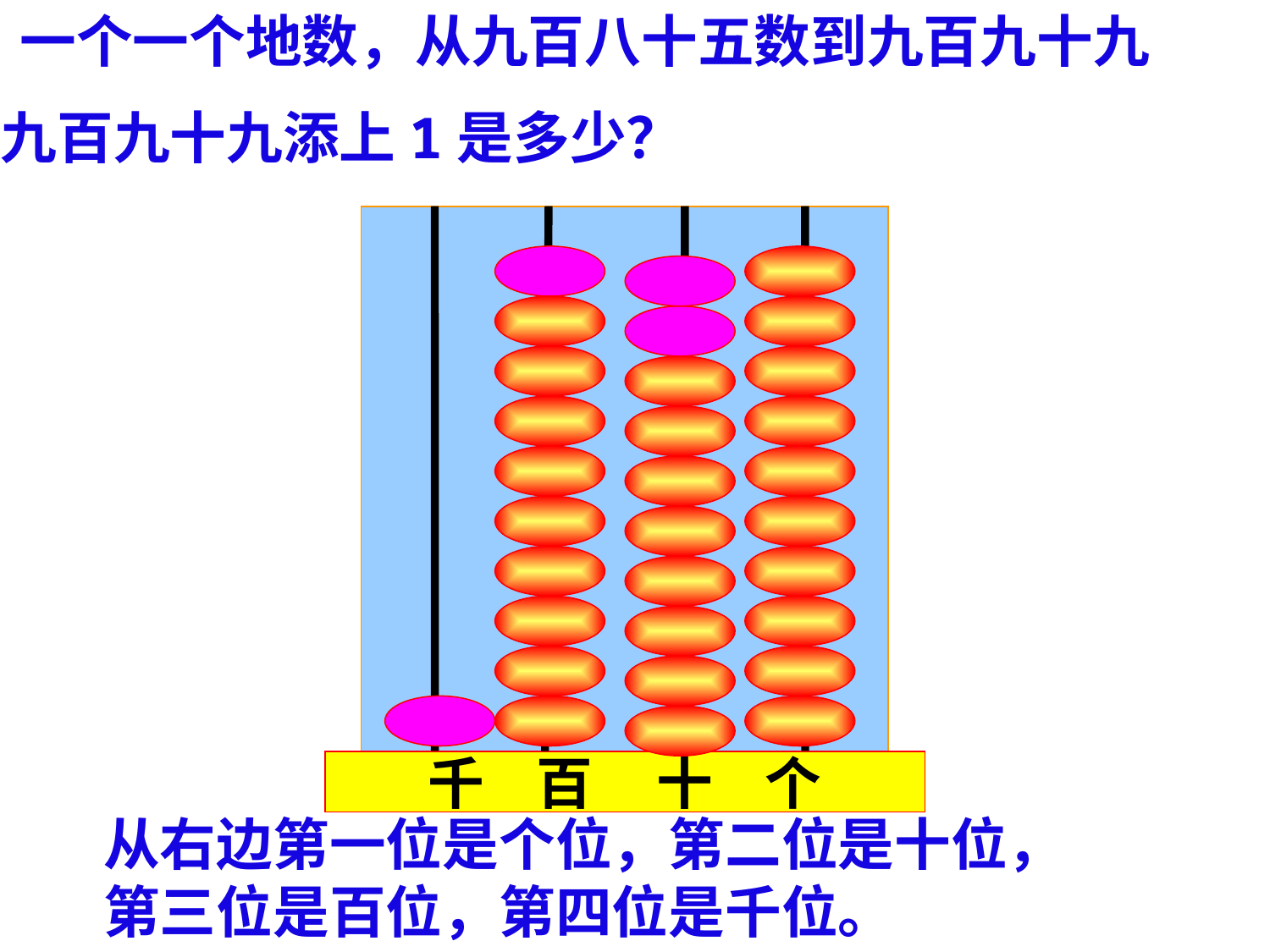

一个一个地数，从九百八十五数到九百九十九
九百九十九添上1是多少？

  千    百     十    个

从右边第一位是个位，第二位是十位，
第三位是百位，第四位是千位。